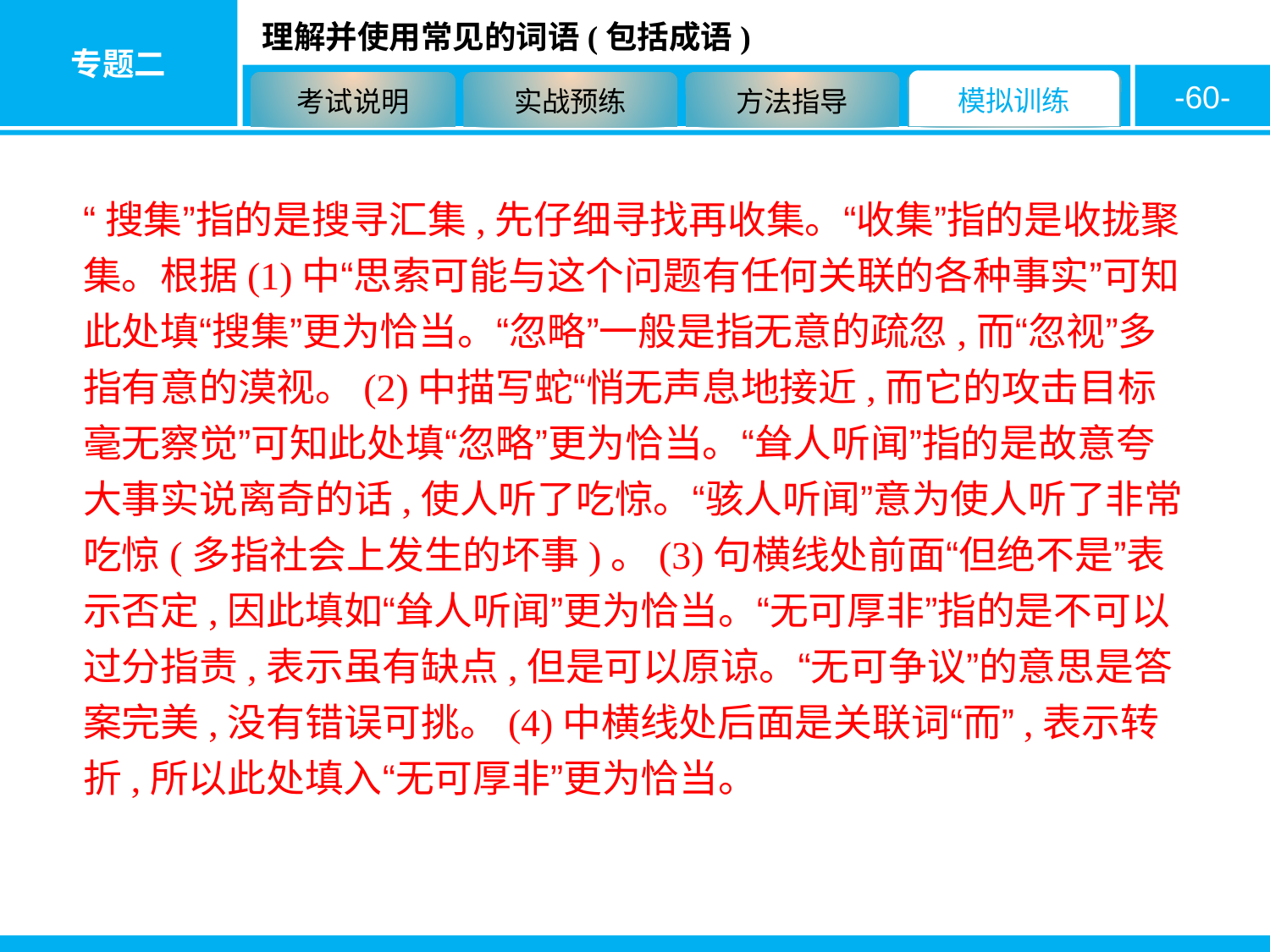

-60-
“搜集”指的是搜寻汇集,先仔细寻找再收集。“收集”指的是收拢聚集。根据(1)中“思索可能与这个问题有任何关联的各种事实”可知此处填“搜集”更为恰当。“忽略”一般是指无意的疏忽,而“忽视”多指有意的漠视。(2)中描写蛇“悄无声息地接近,而它的攻击目标毫无察觉”可知此处填“忽略”更为恰当。“耸人听闻”指的是故意夸大事实说离奇的话,使人听了吃惊。“骇人听闻”意为使人听了非常吃惊(多指社会上发生的坏事)。(3)句横线处前面“但绝不是”表示否定,因此填如“耸人听闻”更为恰当。“无可厚非”指的是不可以过分指责,表示虽有缺点,但是可以原谅。“无可争议”的意思是答案完美,没有错误可挑。(4)中横线处后面是关联词“而”,表示转折,所以此处填入“无可厚非”更为恰当。